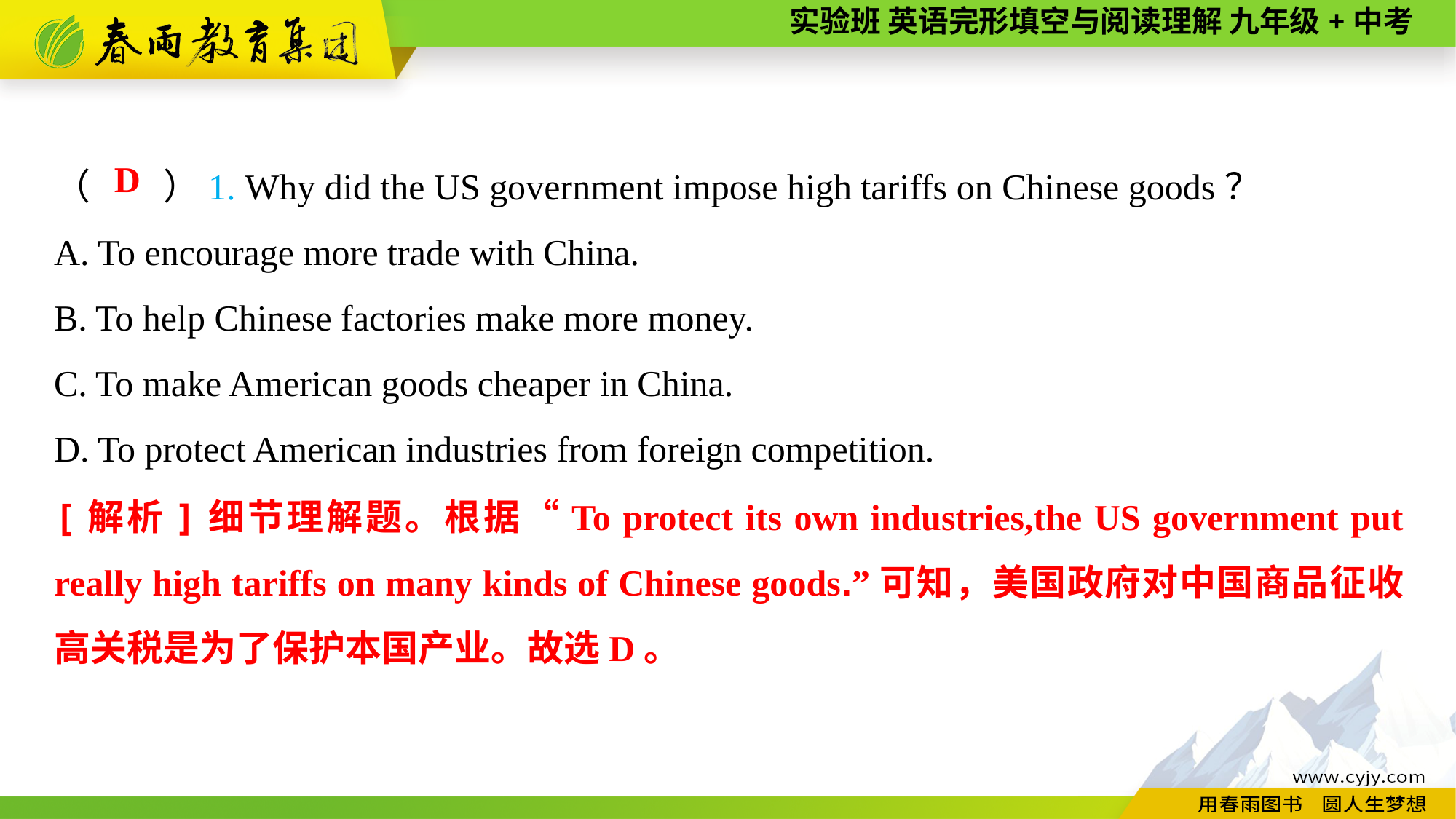

（　　）1. Why did the US government impose high tariffs on Chinese goods？
A. To encourage more trade with China.
B. To help Chinese factories make more money.
C. To make American goods cheaper in China.
D. To protect American industries from foreign competition.
D
[解析]细节理解题。根据“To protect its own industries,the US government put really high tariffs on many kinds of Chinese goods.”可知，美国政府对中国商品征收高关税是为了保护本国产业。故选D。